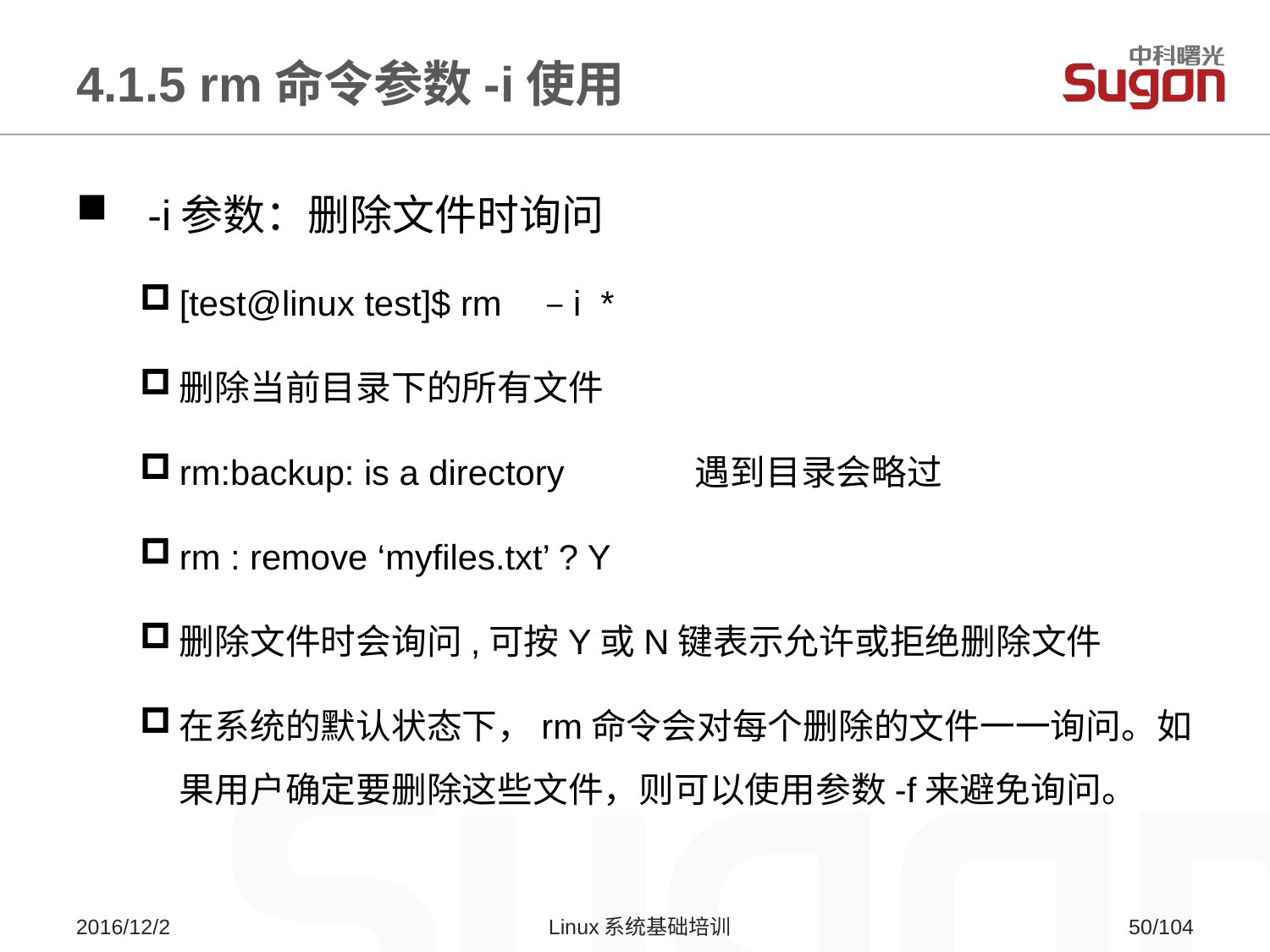

# 4.1.5 rm命令参数-i使用
  -i参数：删除文件时询问
[test@linux test]$ rm　–i  *
删除当前目录下的所有文件
rm:backup: is a directory　　　  遇到目录会略过
rm : remove ‘myfiles.txt’ ? Y
删除文件时会询问,可按Y或N键表示允许或拒绝删除文件
在系统的默认状态下，rm命令会对每个删除的文件一一询问。如果用户确定要删除这些文件，则可以使用参数-f来避免询问。